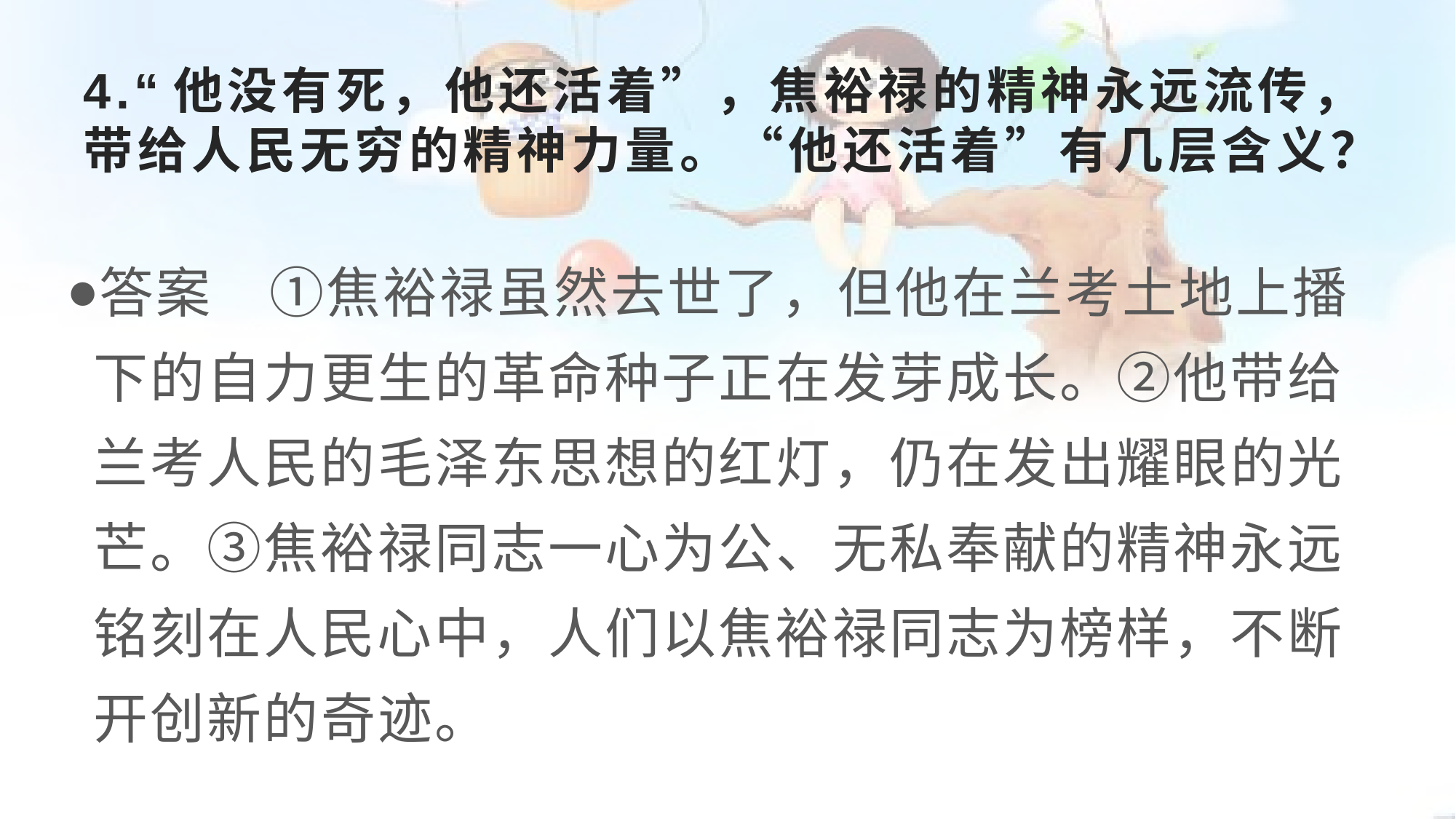

# 4.“他没有死，他还活着”，焦裕禄的精神永远流传，带给人民无穷的精神力量。“他还活着”有几层含义？
答案　①焦裕禄虽然去世了，但他在兰考土地上播下的自力更生的革命种子正在发芽成长。②他带给兰考人民的毛泽东思想的红灯，仍在发出耀眼的光芒。③焦裕禄同志一心为公、无私奉献的精神永远铭刻在人民心中，人们以焦裕禄同志为榜样，不断开创新的奇迹。